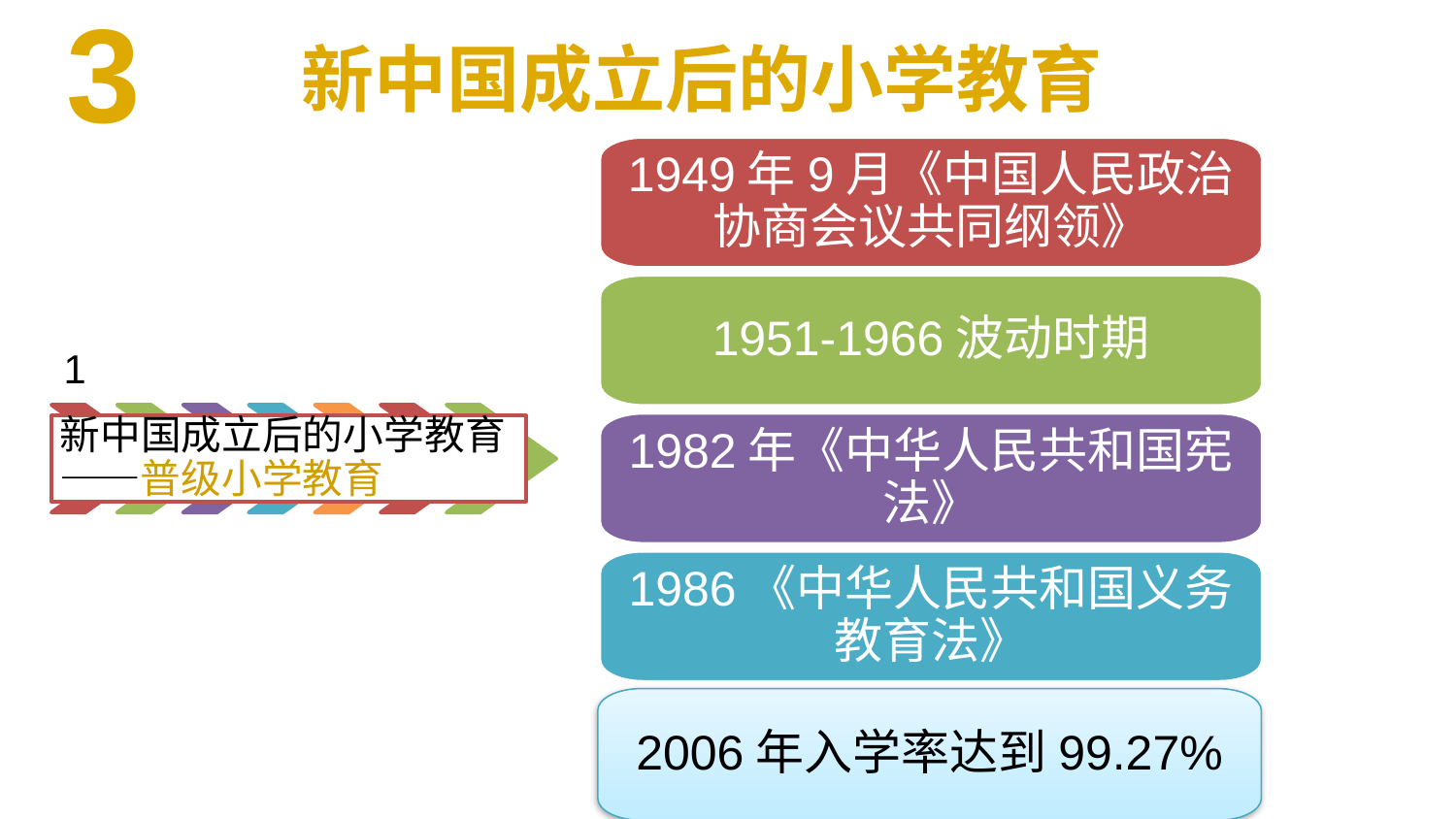

3
新中国成立后的小学教育
1949年9月《中国人民政治协商会议共同纲领》
1951-1966波动时期
1

新中国成立后的小学教育——普级小学教育
1982年《中华人民共和国宪法》
1986《中华人民共和国义务教育法》
2006年入学率达到99.27%